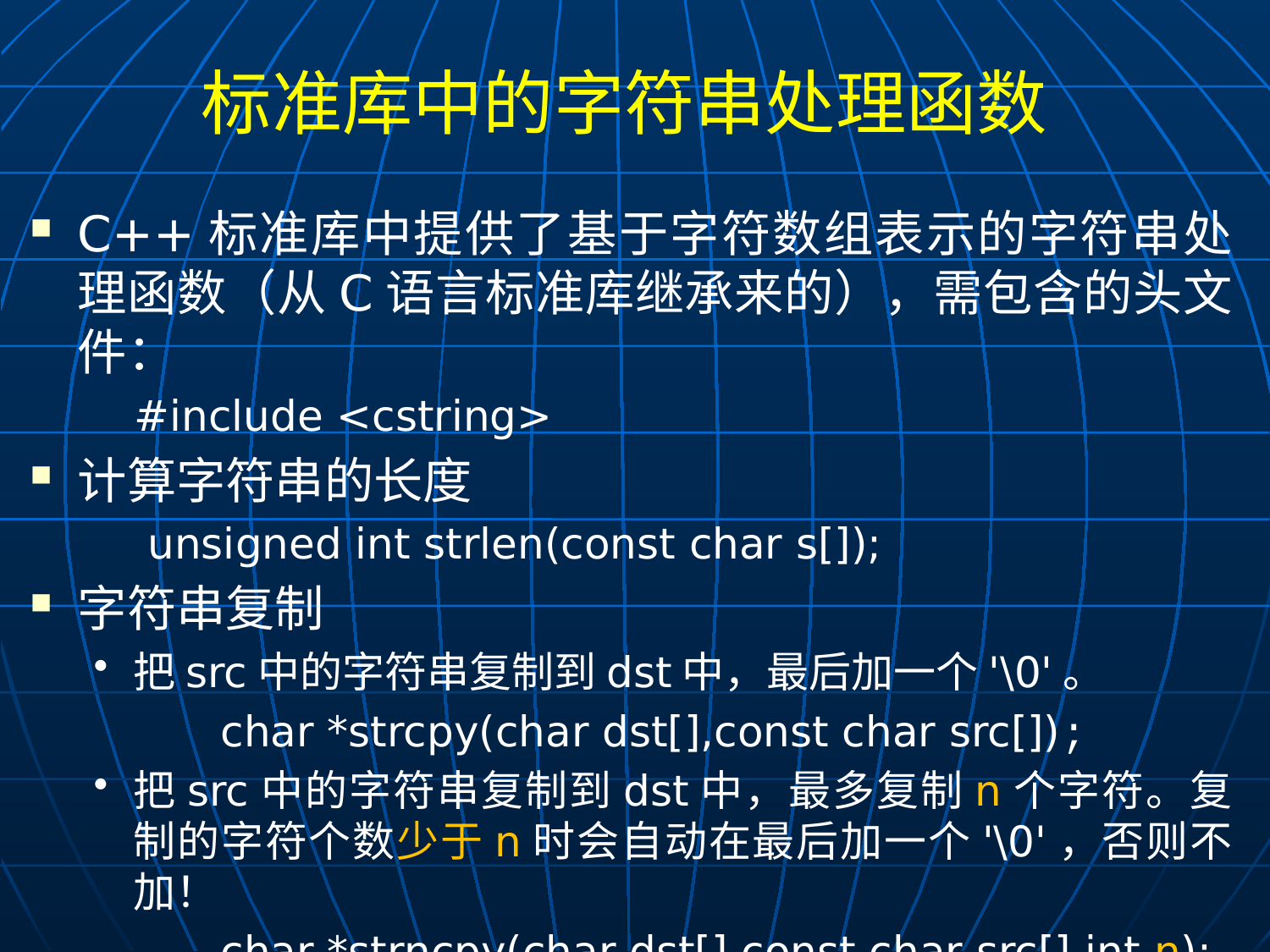

# 标准库中的字符串处理函数
C++标准库中提供了基于字符数组表示的字符串处理函数（从C语言标准库继承来的），需包含的头文件：
   #include <cstring>
计算字符串的长度
    unsigned int strlen(const char s[]);
字符串复制
把src中的字符串复制到dst中，最后加一个'\0'。
	char *strcpy(char dst[],const char src[]);
把src中的字符串复制到dst中，最多复制n个字符。复制的字符个数少于n时会自动在最后加一个'\0'，否则不加！
	char *strncpy(char dst[],const char src[],int n);